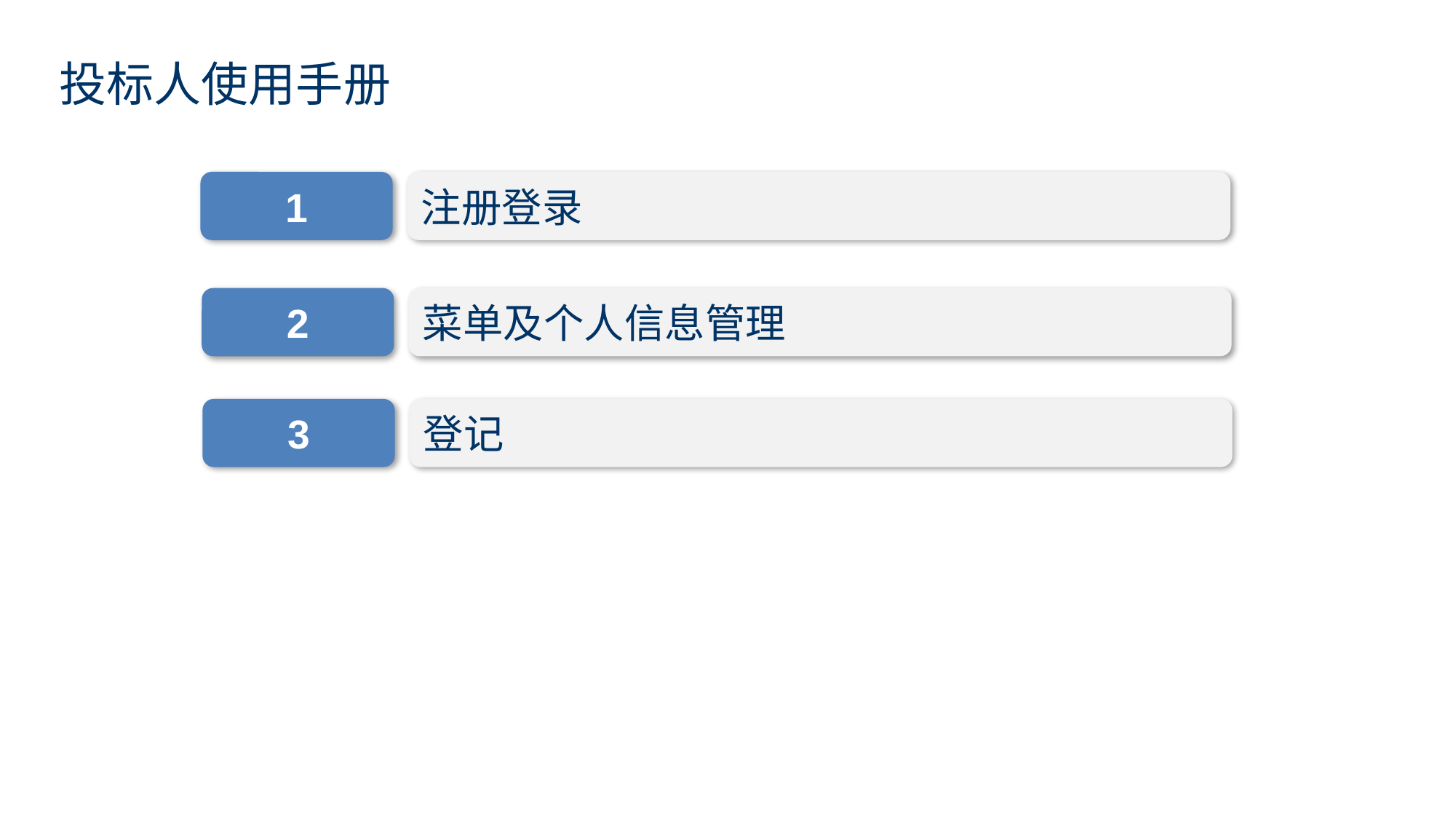

# 投标人使用手册
1
注册登录
2
菜单及个人信息管理
3
登记